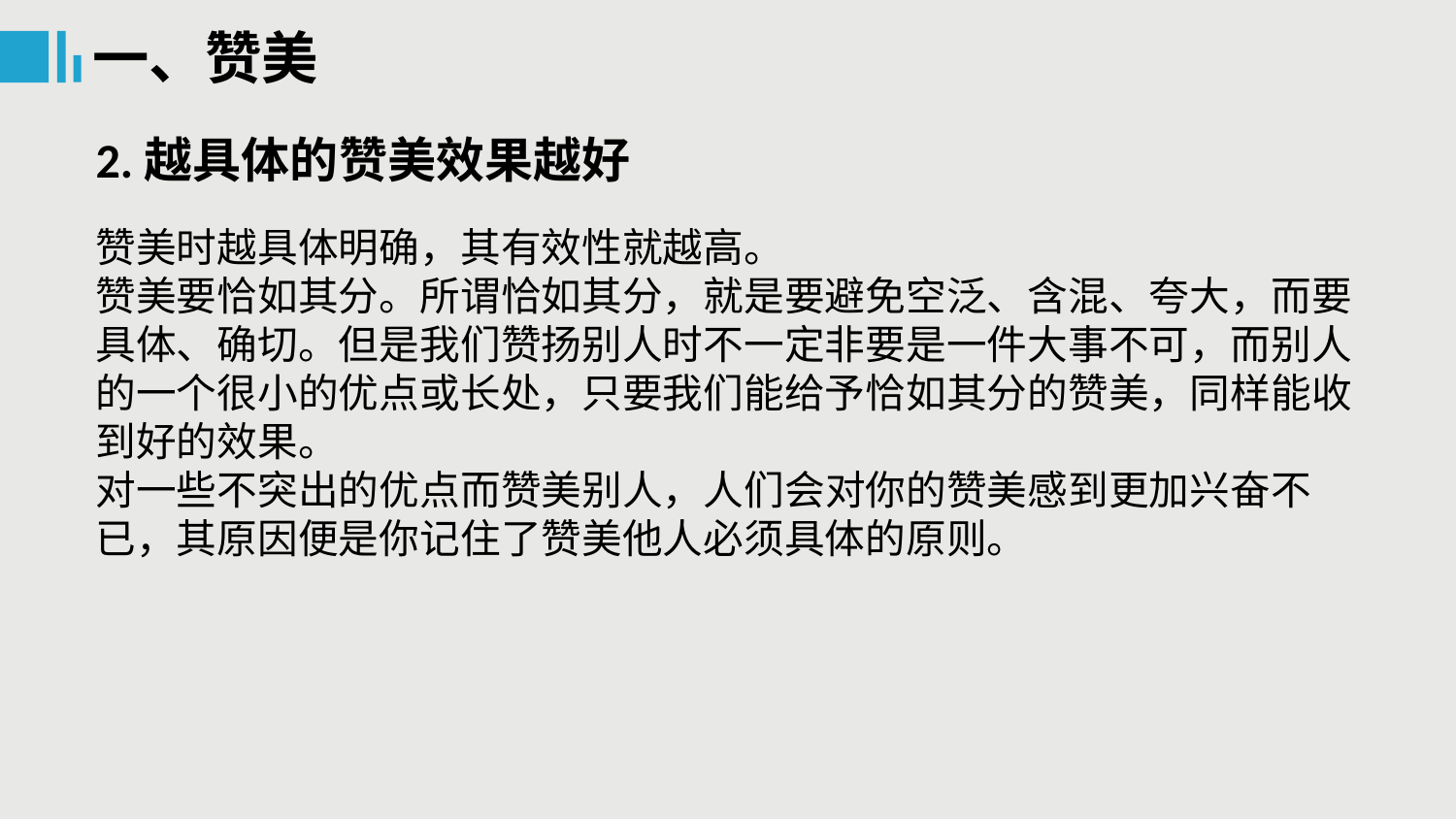

一、赞美

2.越具体的赞美效果越好
赞美时越具体明确，其有效性就越高。
赞美要恰如其分。所谓恰如其分，就是要避免空泛、含混、夸大，而要具体、确切。但是我们赞扬别人时不一定非要是一件大事不可，而别人的一个很小的优点或长处，只要我们能给予恰如其分的赞美，同样能收到好的效果。
对一些不突出的优点而赞美别人，人们会对你的赞美感到更加兴奋不已，其原因便是你记住了赞美他人必须具体的原则。